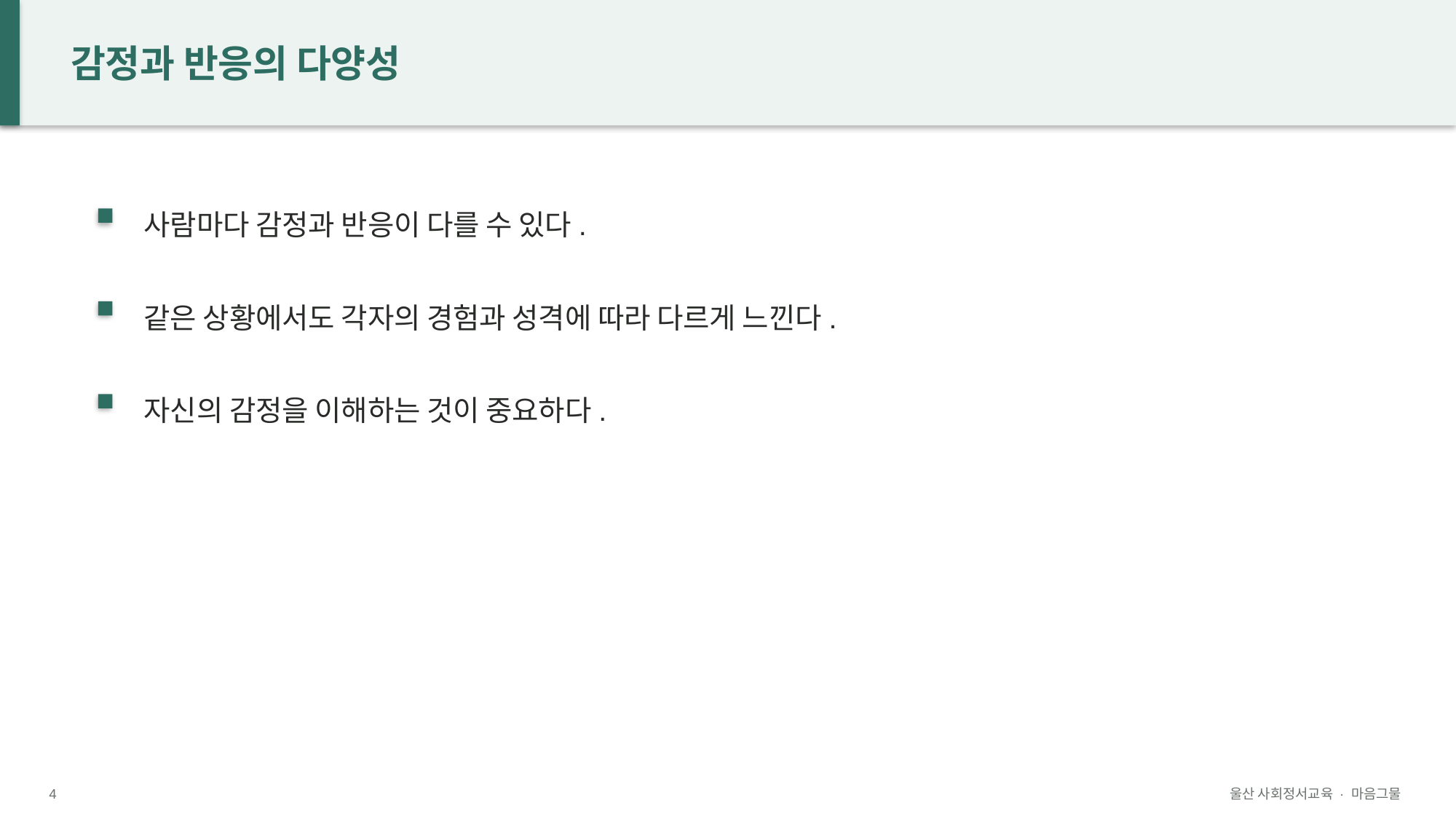

감정과 반응의 다양성
사람마다 감정과 반응이 다를 수 있다.

같은 상황에서도 각자의 경험과 성격에 따라 다르게 느낀다.

자신의 감정을 이해하는 것이 중요하다.

4
울산 사회정서교육 · 마음그물